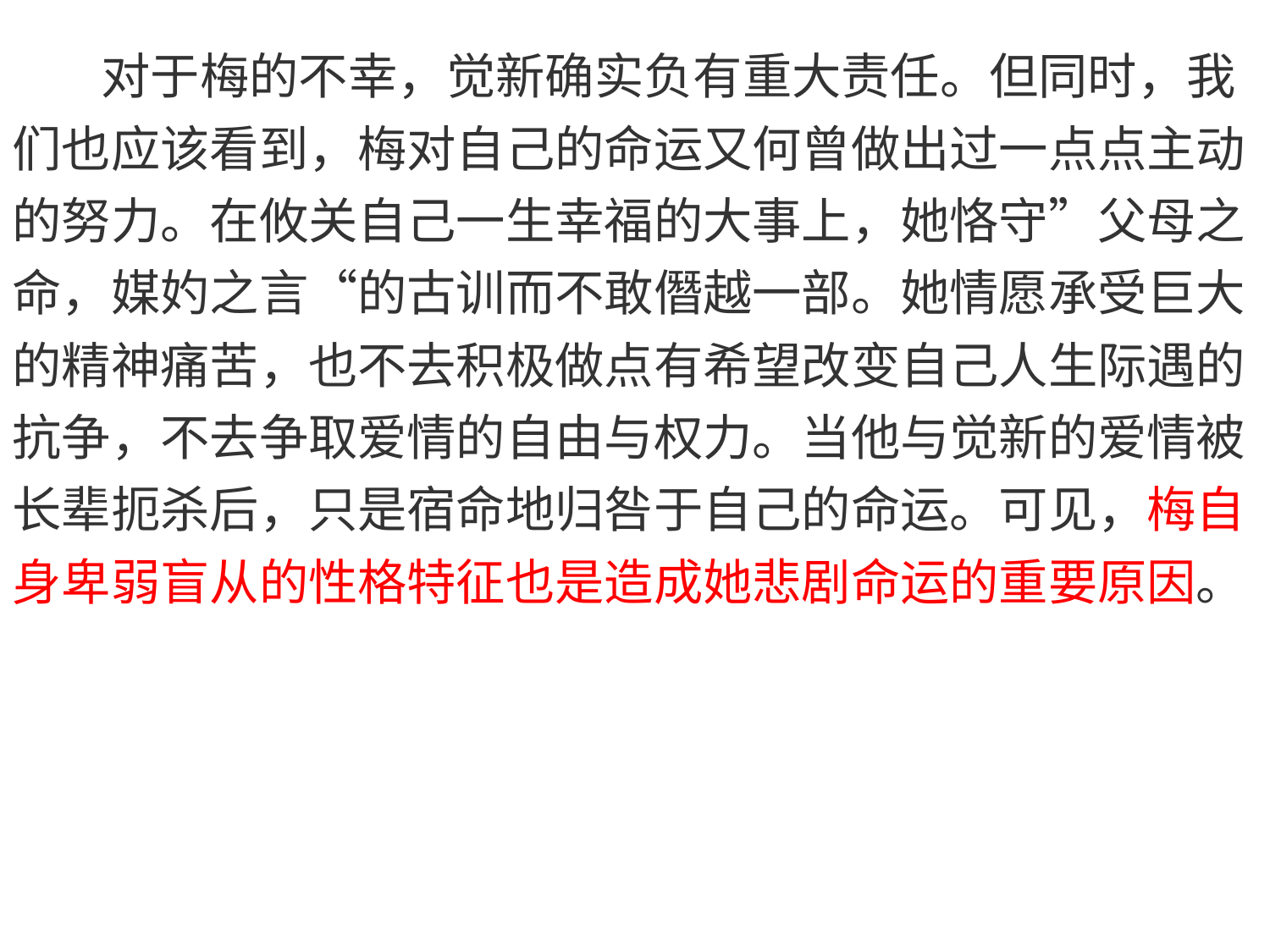

对于梅的不幸，觉新确实负有重大责任。但同时，我们也应该看到，梅对自己的命运又何曾做出过一点点主动的努力。在攸关自己一生幸福的大事上，她恪守”父母之命，媒妁之言“的古训而不敢僭越一部。她情愿承受巨大的精神痛苦，也不去积极做点有希望改变自己人生际遇的抗争，不去争取爱情的自由与权力。当他与觉新的爱情被长辈扼杀后，只是宿命地归咎于自己的命运。可见，梅自身卑弱盲从的性格特征也是造成她悲剧命运的重要原因。